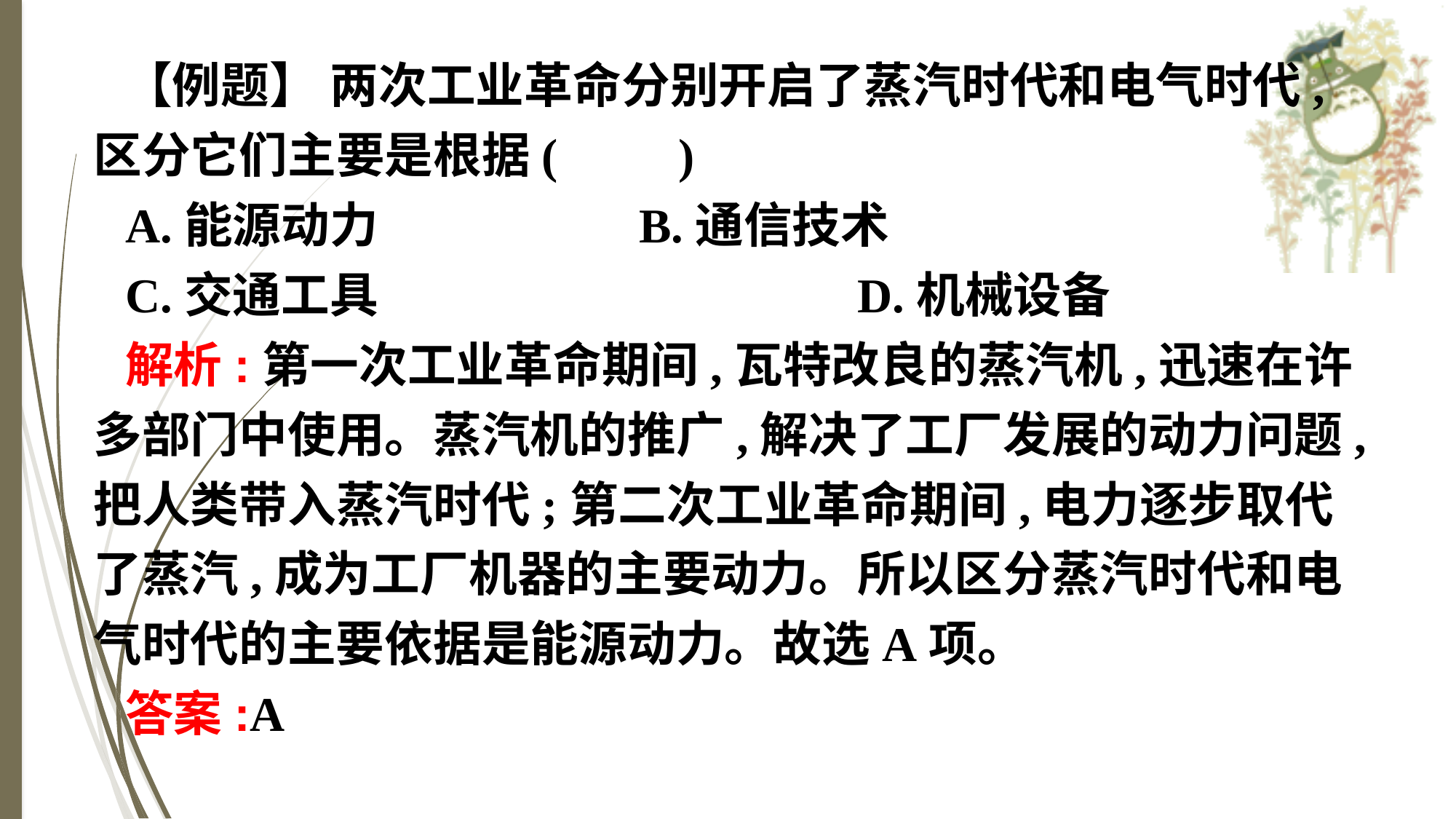

【例题】 两次工业革命分别开启了蒸汽时代和电气时代,区分它们主要是根据(　　)
A.能源动力　　　　　	B.通信技术
C.交通工具					D.机械设备
解析:第一次工业革命期间,瓦特改良的蒸汽机,迅速在许多部门中使用。蒸汽机的推广,解决了工厂发展的动力问题,把人类带入蒸汽时代;第二次工业革命期间,电力逐步取代了蒸汽,成为工厂机器的主要动力。所以区分蒸汽时代和电气时代的主要依据是能源动力。故选A项。
答案:A